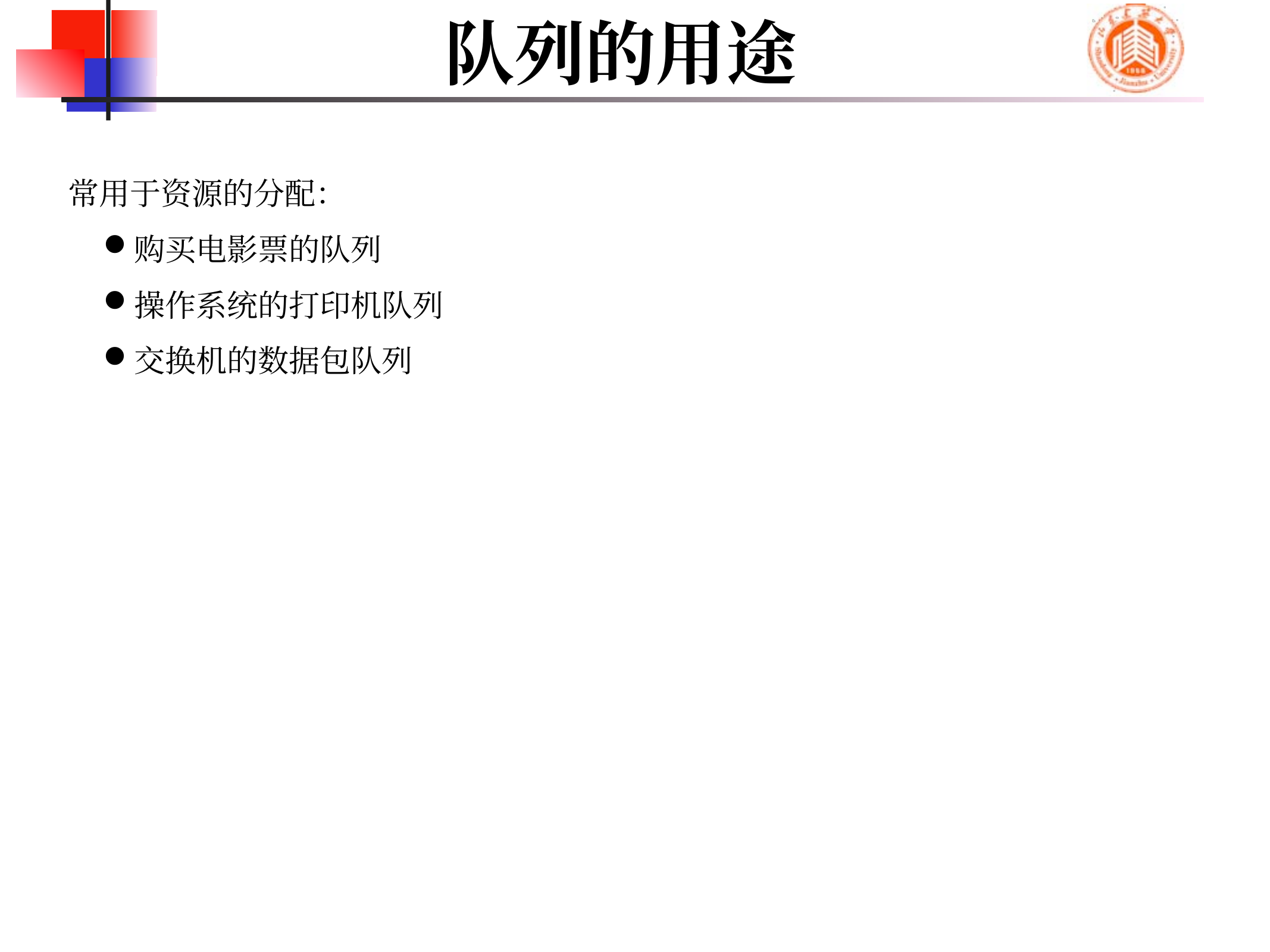

# 队列的用途
常用于资源的分配：
购买电影票的队列
操作系统的打印机队列
交换机的数据包队列